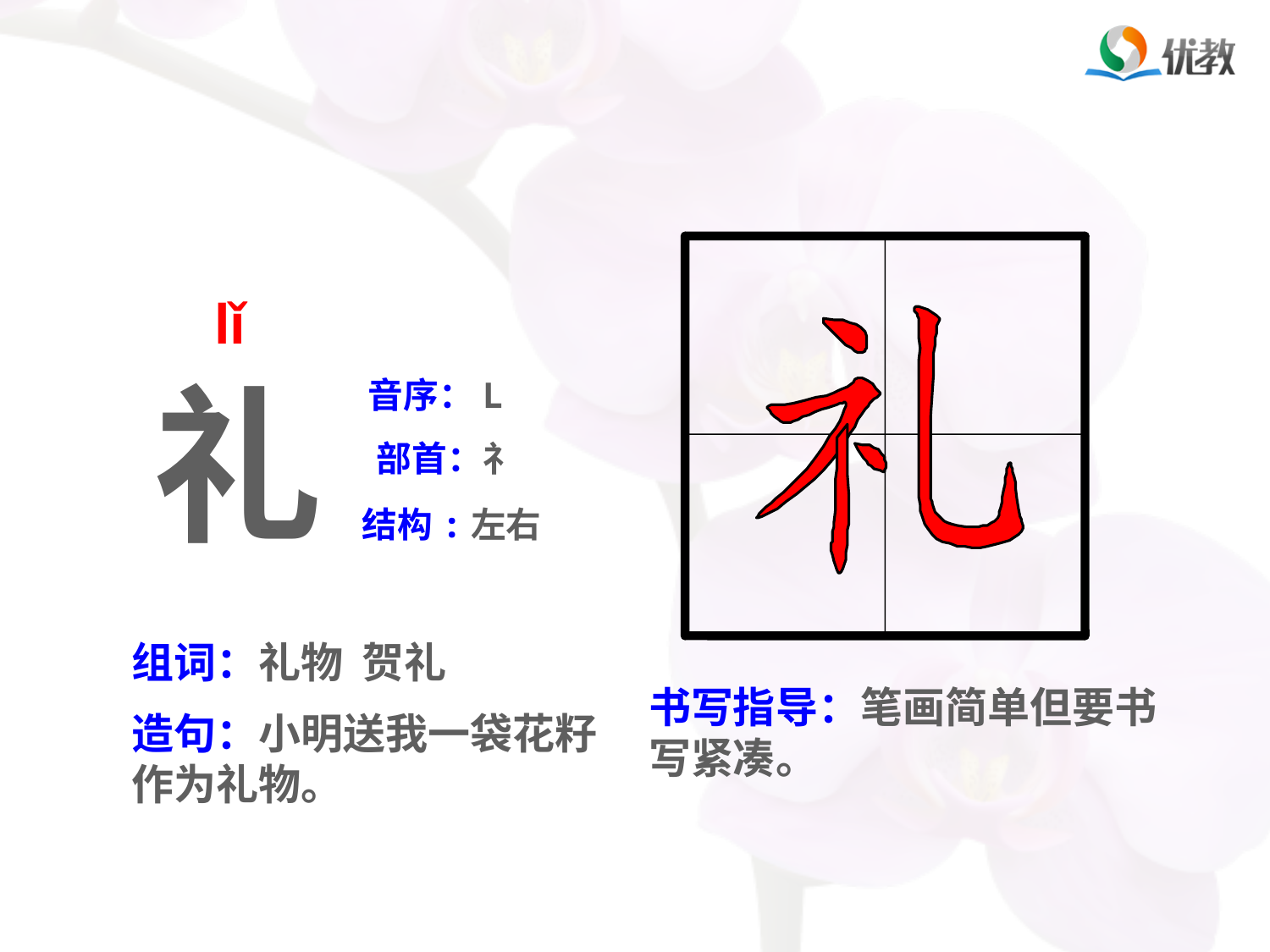

lǐ

礼
音序：L

部首：礻

结构:左右
组词：礼物  贺礼
书写指导：笔画简单但要书写紧凑。
造句：小明送我一袋花籽作为礼物。